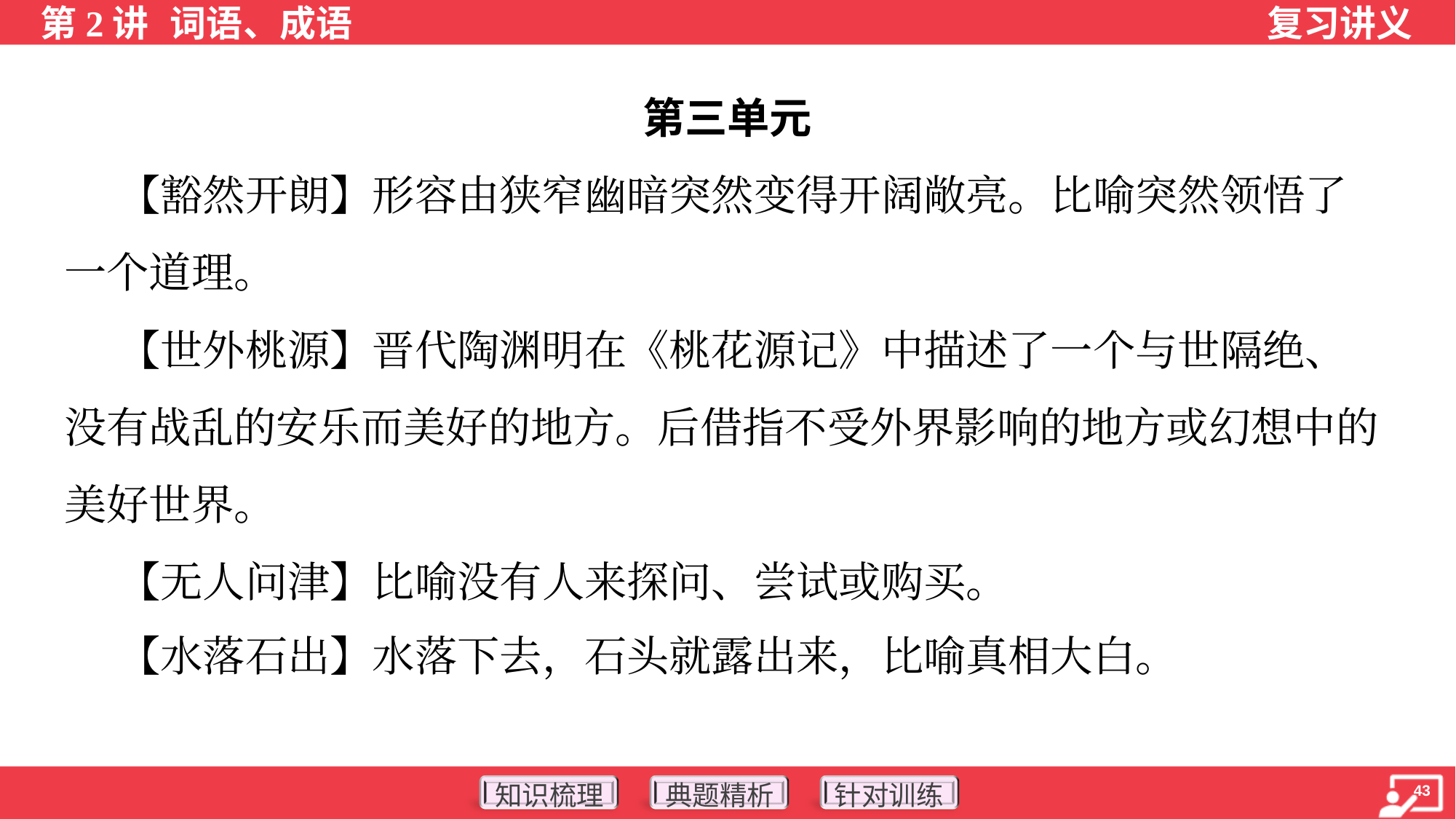

第三单元
    【豁然开朗】形容由狭窄幽暗突然变得开阔敞亮。比喻突然领悟了
一个道理。
    【世外桃源】晋代陶渊明在《桃花源记》中描述了一个与世隔绝、
没有战乱的安乐而美好的地方。后借指不受外界影响的地方或幻想中的
美好世界。
    【无人问津】比喻没有人来探问、尝试或购买。
    【水落石出】水落下去，石头就露出来，比喻真相大白。